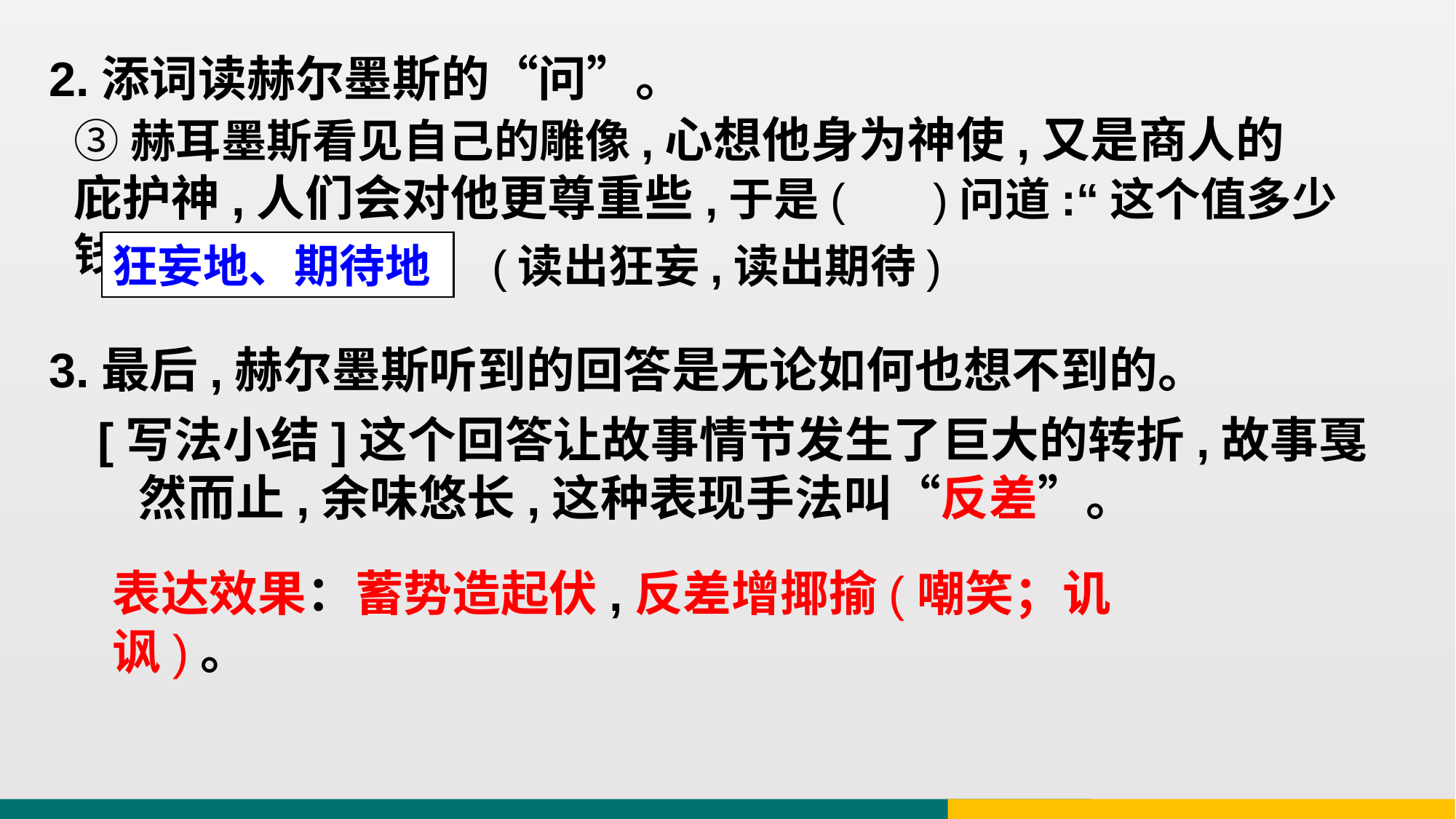

2.添词读赫尔墨斯的“问”。
③赫耳墨斯看见自己的雕像,心想他身为神使,又是商人的
庇护神,人们会对他更尊重些,于是(       )问道:“这个值多少钱？”
狂妄地、期待地
(读出狂妄,读出期待)
3.最后,赫尔墨斯听到的回答是无论如何也想不到的。
[写法小结]这个回答让故事情节发生了巨大的转折,故事戛然而止,余味悠长,这种表现手法叫“反差”。
表达效果：蓄势造起伏,反差增揶揄(嘲笑；讥讽)。